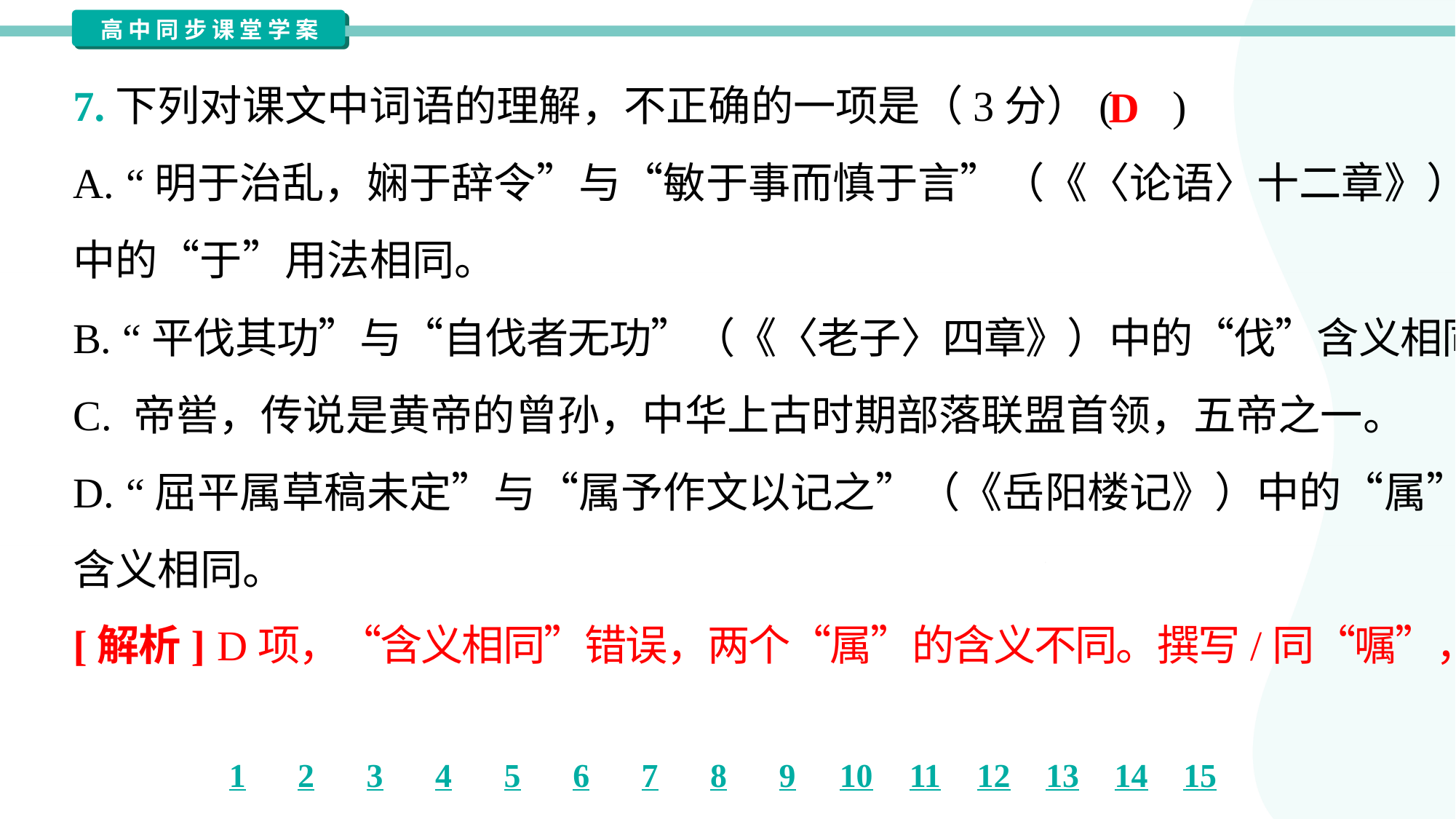

7.下列对课文中词语的理解，不正确的一项是（3分）(     )
D
A. “明于治乱，娴于辞令”与“敏于事而慎于言”（《〈论语〉十二章》）
中的“于”用法相同。
B. “平伐其功”与“自伐者无功”（《〈老子〉四章》）中的“伐”含义相同。
C. 帝喾，传说是黄帝的曾孙，中华上古时期部落联盟首领，五帝之一。
D. “屈平属草稿未定”与“属予作文以记之”（《岳阳楼记》）中的“属”
含义相同。
[解析] D项，“含义相同”错误，两个“属”的含义不同。撰写/同“嘱”，嘱托。